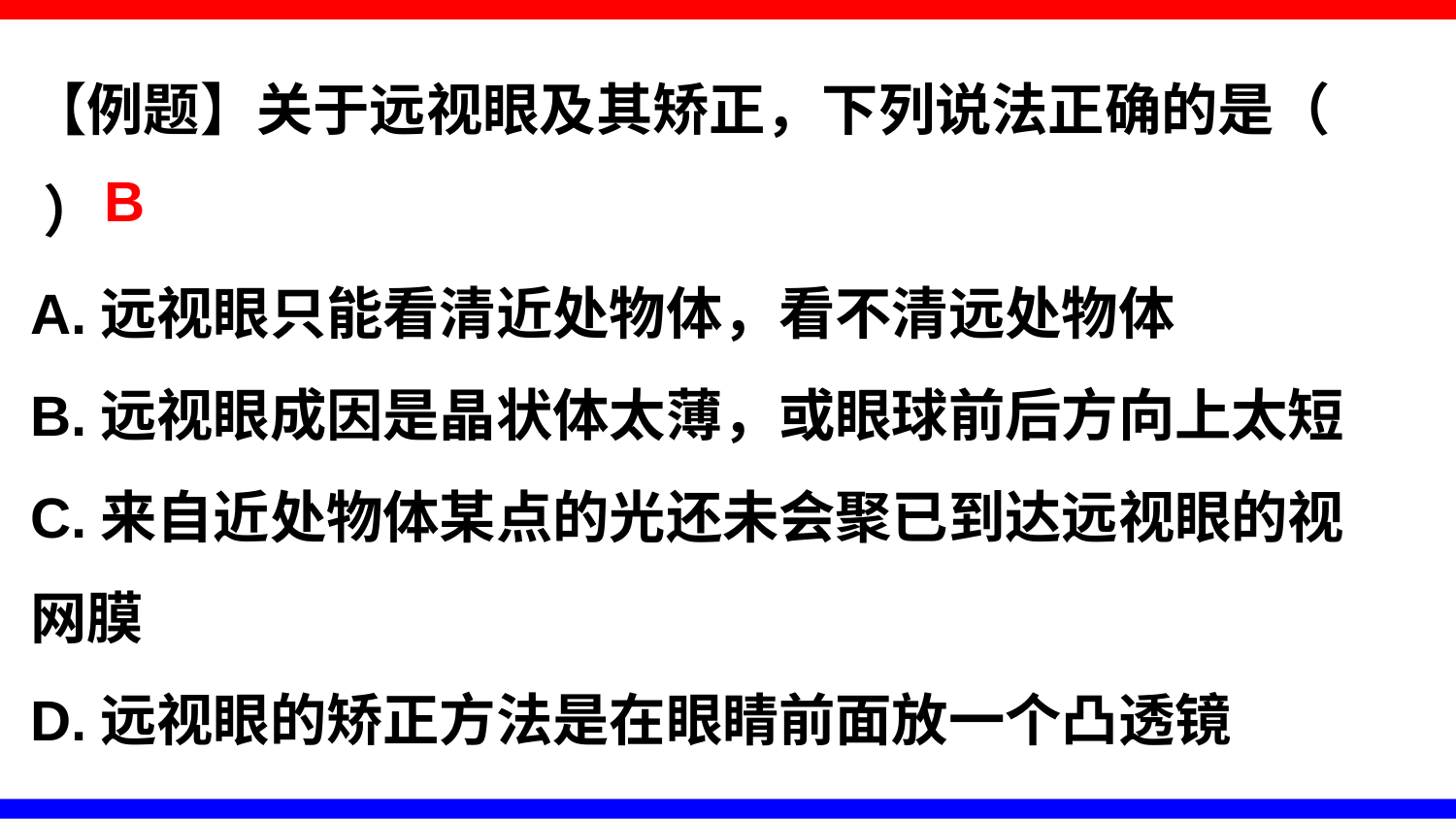

【例题】关于远视眼及其矫正，下列说法正确的是（   ）
A.远视眼只能看清近处物体，看不清远处物体
B.远视眼成因是晶状体太薄，或眼球前后方向上太短
C.来自近处物体某点的光还未会聚已到达远视眼的视
网膜
D.远视眼的矫正方法是在眼睛前面放一个凸透镜
B